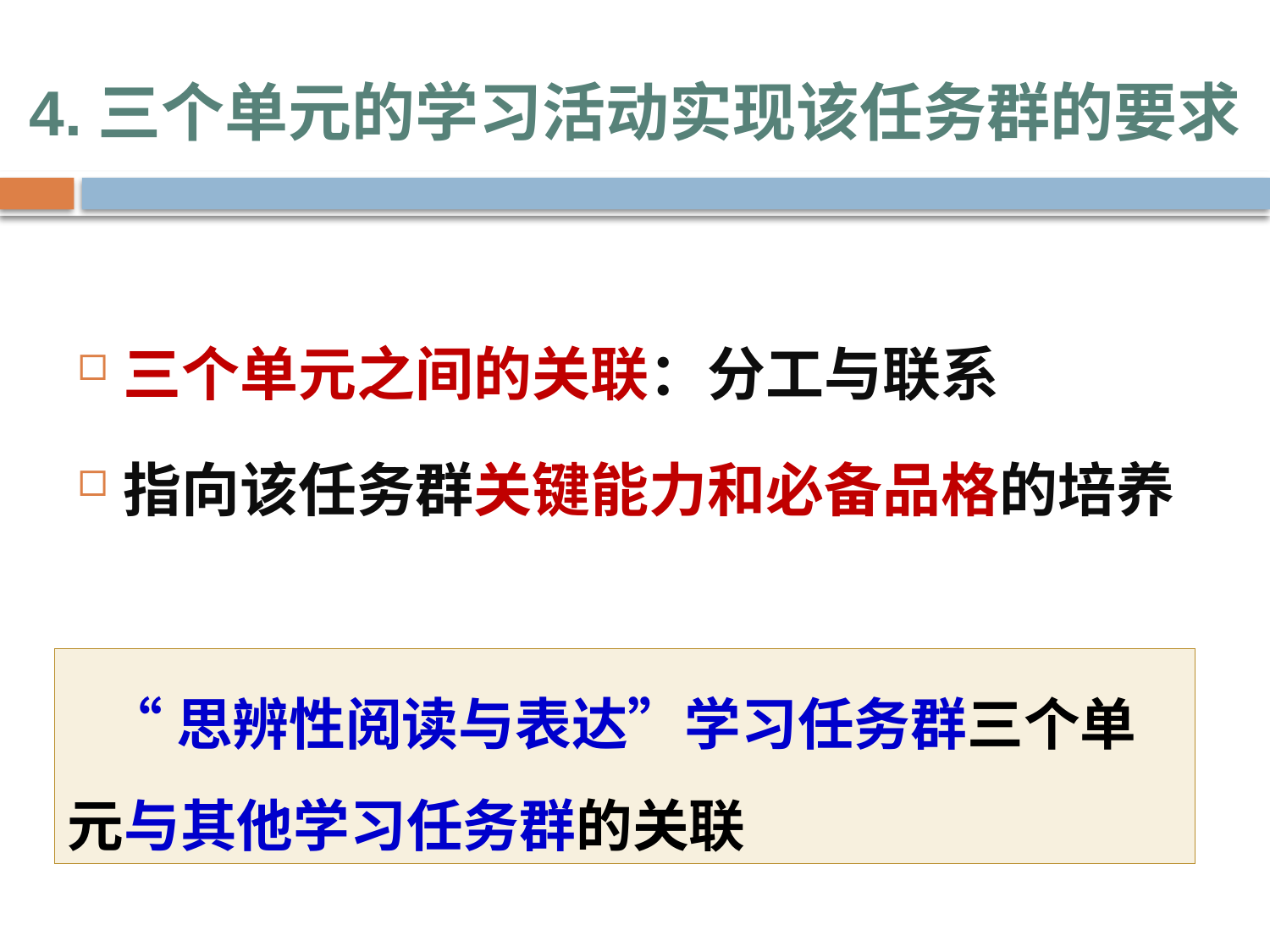

# 4.三个单元的学习活动实现该任务群的要求
三个单元之间的关联：分工与联系
指向该任务群关键能力和必备品格的培养
   “思辨性阅读与表达”学习任务群三个单元与其他学习任务群的关联